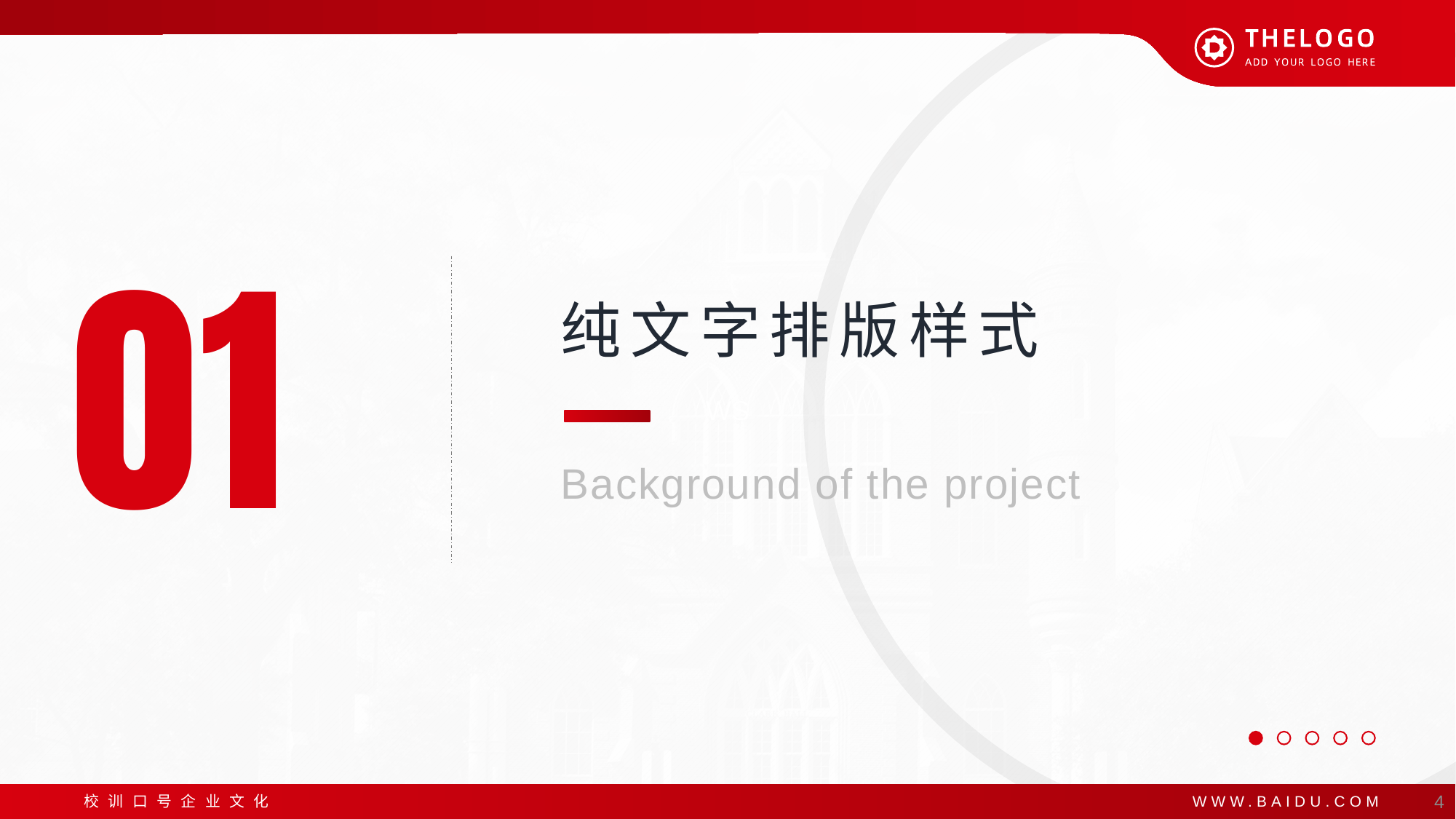

01
纯文字排版样式

Background of the project

4